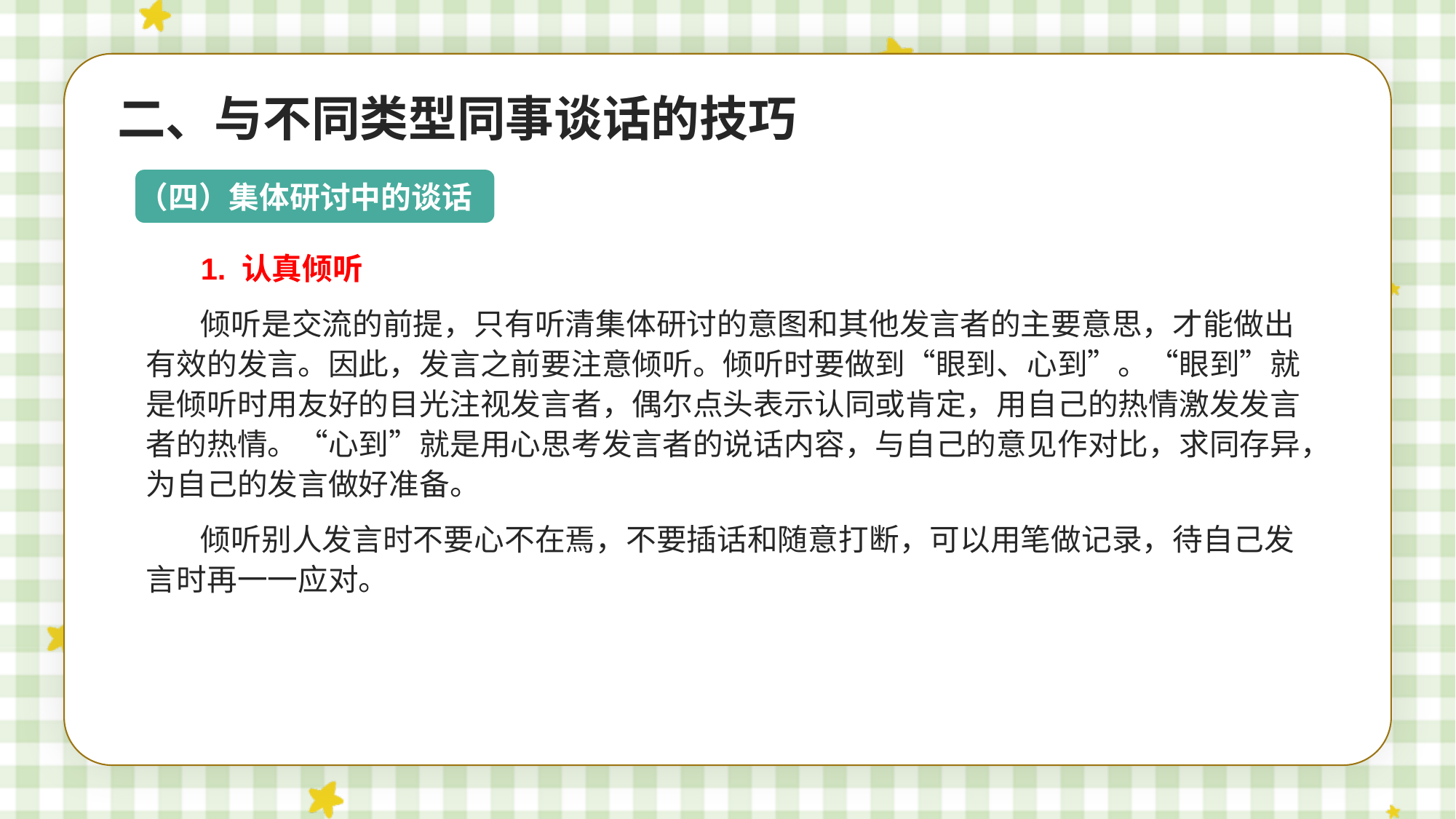

二、与不同类型同事谈话的技巧
（四）集体研讨中的谈话
1. 认真倾听
倾听是交流的前提，只有听清集体研讨的意图和其他发言者的主要意思，才能做出有效的发言。因此，发言之前要注意倾听。倾听时要做到“眼到、心到”。“眼到”就是倾听时用友好的目光注视发言者，偶尔点头表示认同或肯定，用自己的热情激发发言者的热情。“心到”就是用心思考发言者的说话内容，与自己的意见作对比，求同存异，为自己的发言做好准备。
倾听别人发言时不要心不在焉，不要插话和随意打断，可以用笔做记录，待自己发言时再一一应对。